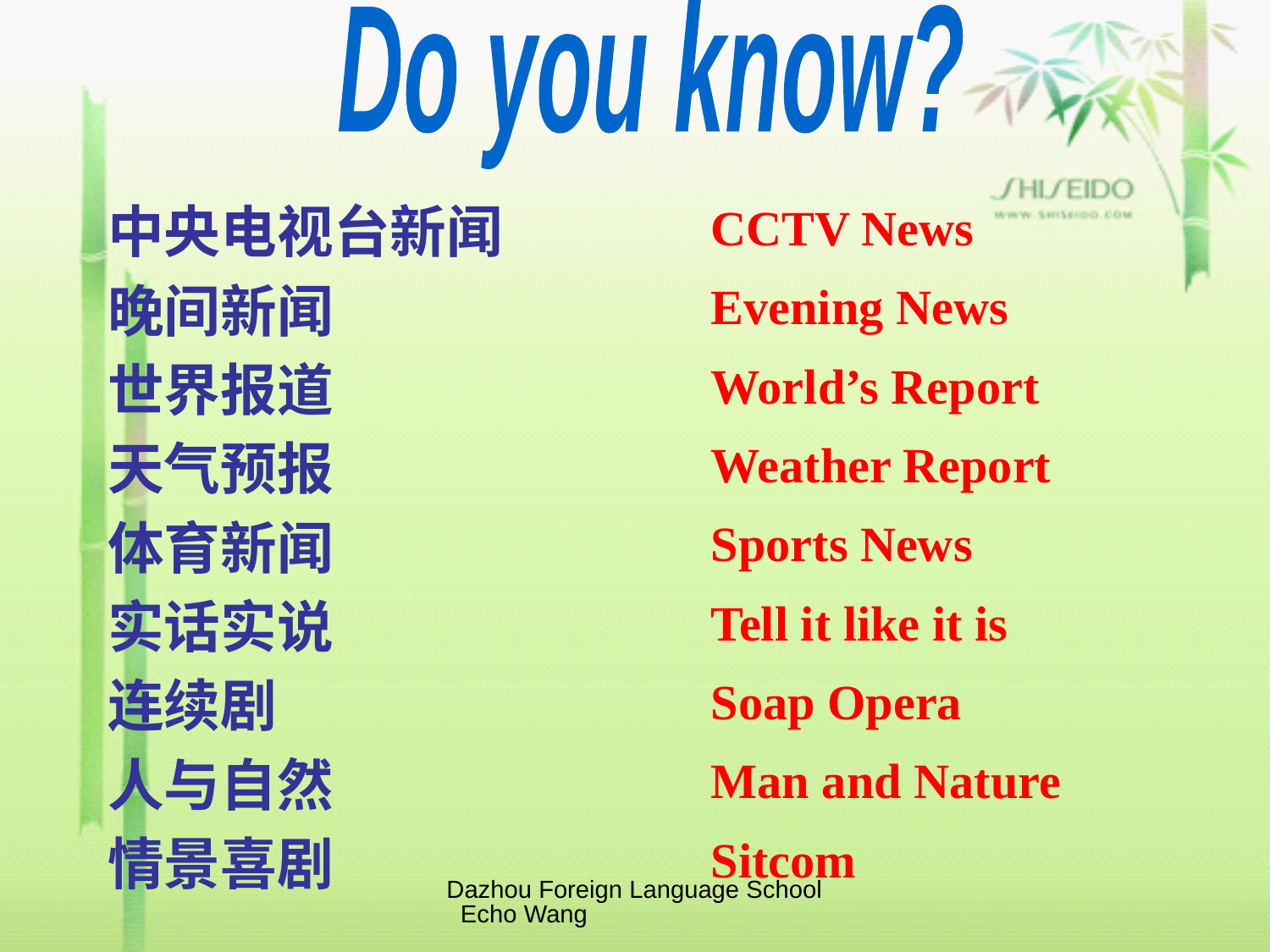

Do you know?

中央电视台新闻
晚间新闻
世界报道
天气预报
体育新闻
实话实说
连续剧
人与自然
情景喜剧
CCTV News
Evening News
World’s Report
Weather Report
Sports News
Tell it like it is
Soap Opera
Man and Nature
Sitcom
Dazhou Foreign Language School  Echo Wang